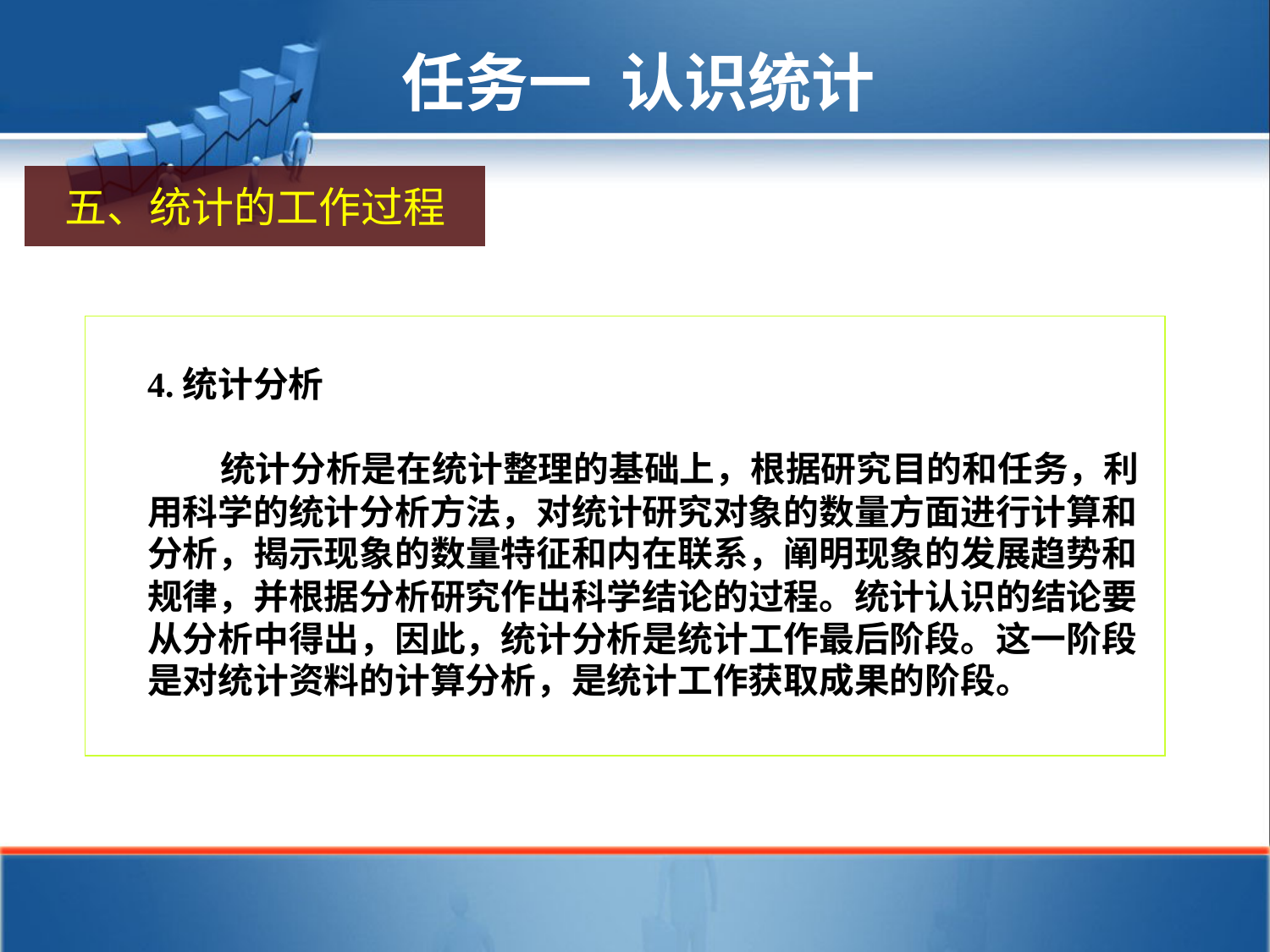

任务一  认识统计
五、统计的工作过程

4.统计分析

        统计分析是在统计整理的基础上，根据研究目的和任务，利用科学的统计分析方法，对统计研究对象的数量方面进行计算和分析，揭示现象的数量特征和内在联系，阐明现象的发展趋势和规律，并根据分析研究作出科学结论的过程。统计认识的结论要从分析中得出，因此，统计分析是统计工作最后阶段。这一阶段是对统计资料的计算分析，是统计工作获取成果的阶段。